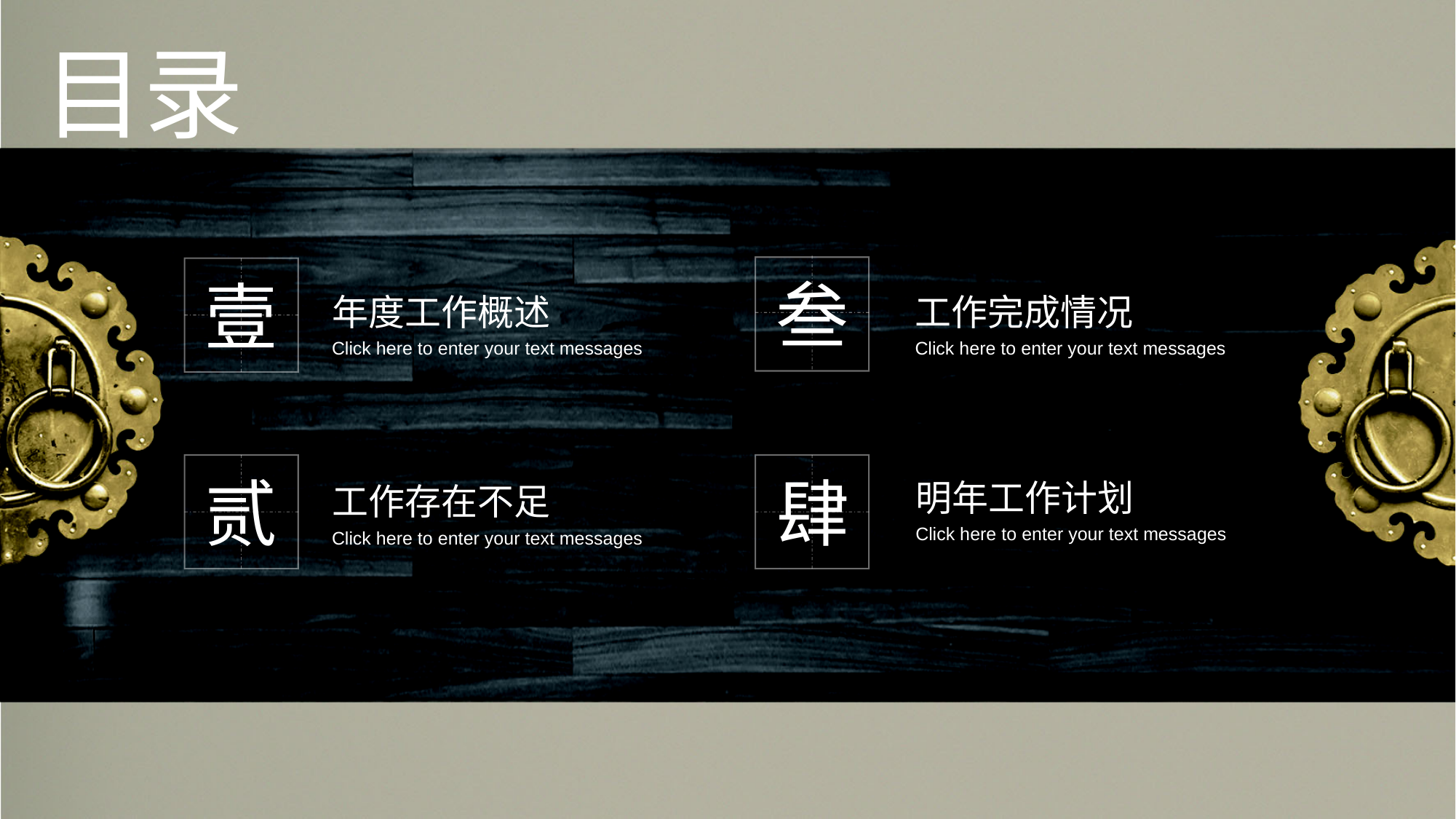

目录

叁
工作完成情况
Click here to enter your text messages

壹
年度工作概述
Click here to enter your text messages

贰
工作存在不足
Click here to enter your text messages

肆
明年工作计划
Click here to enter your text messages